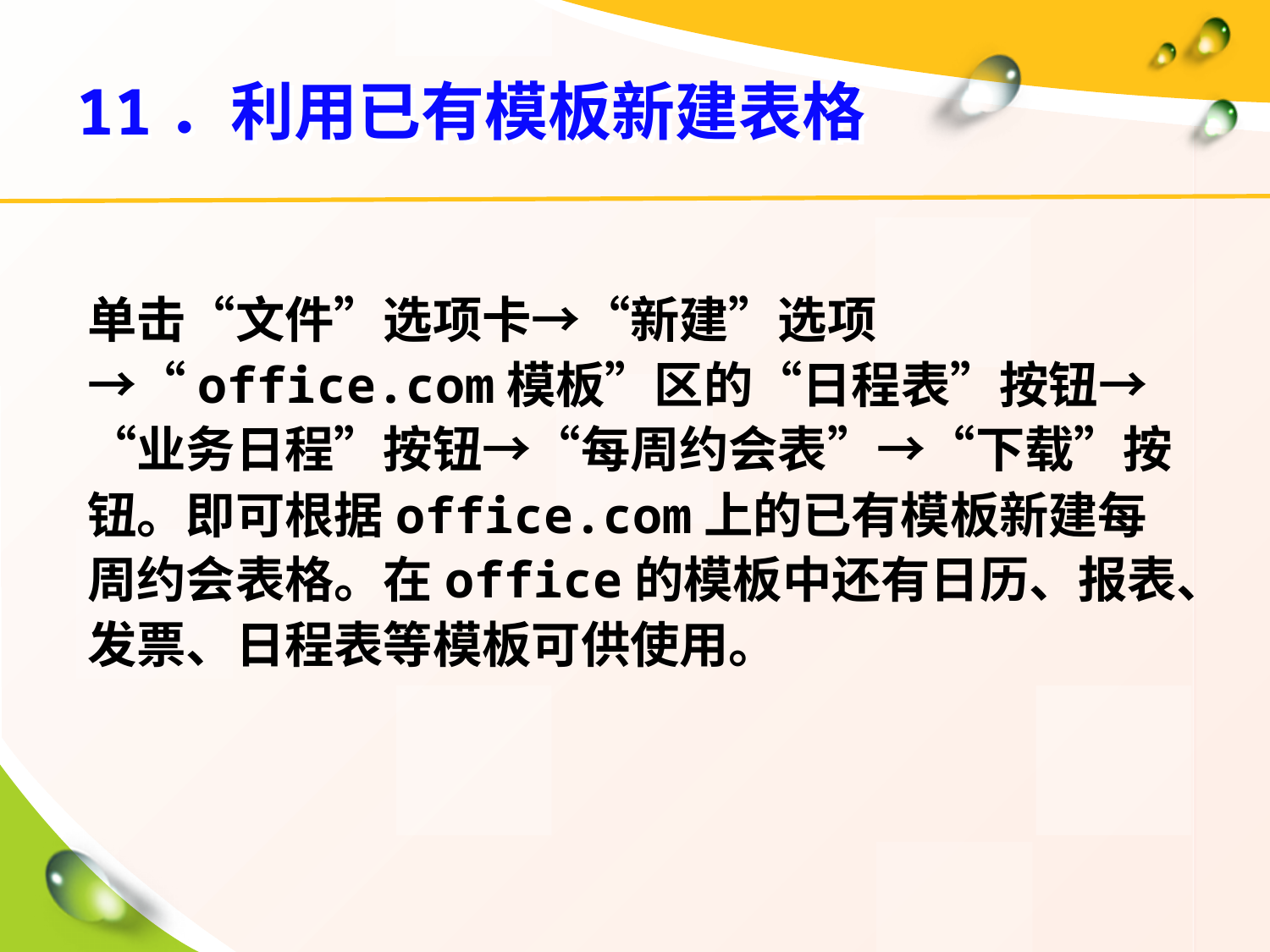

# 11．利用已有模板新建表格
单击“文件”选项卡→“新建”选项→“office.com模板”区的“日程表”按钮→“业务日程”按钮→“每周约会表”→“下载”按钮。即可根据office.com上的已有模板新建每周约会表格。在office的模板中还有日历、报表、发票、日程表等模板可供使用。